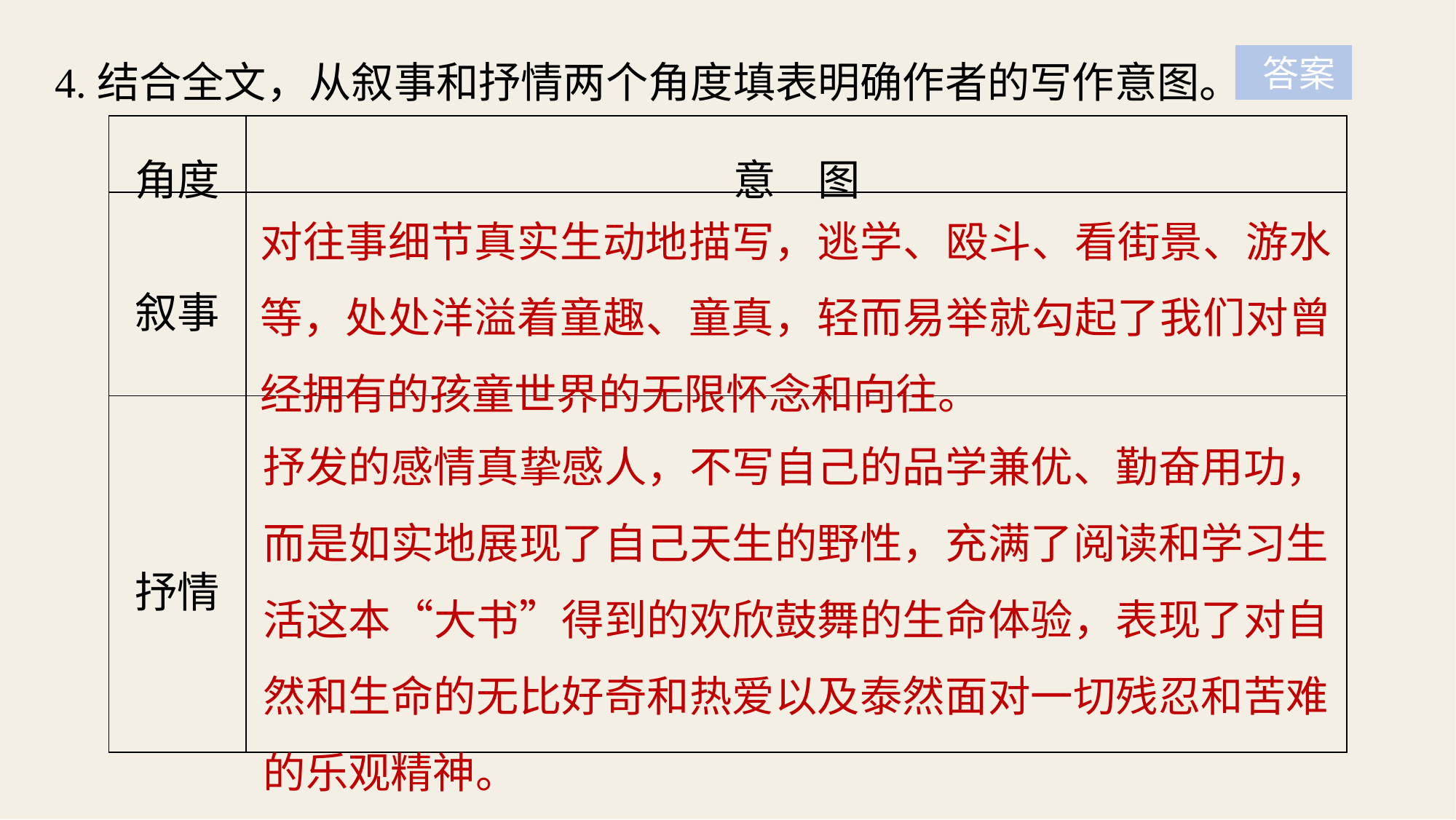

4.结合全文，从叙事和抒情两个角度填表明确作者的写作意图。
 答案
| 角度 | 意　图 |
| --- | --- |
| 叙事 |  |
| 抒情 |  |
对往事细节真实生动地描写，逃学、殴斗、看街景、游水等，处处洋溢着童趣、童真，轻而易举就勾起了我们对曾经拥有的孩童世界的无限怀念和向往。

抒发的感情真挚感人，不写自己的品学兼优、勤奋用功，而是如实地展现了自己天生的野性，充满了阅读和学习生活这本“大书”得到的欢欣鼓舞的生命体验，表现了对自然和生命的无比好奇和热爱以及泰然面对一切残忍和苦难的乐观精神。